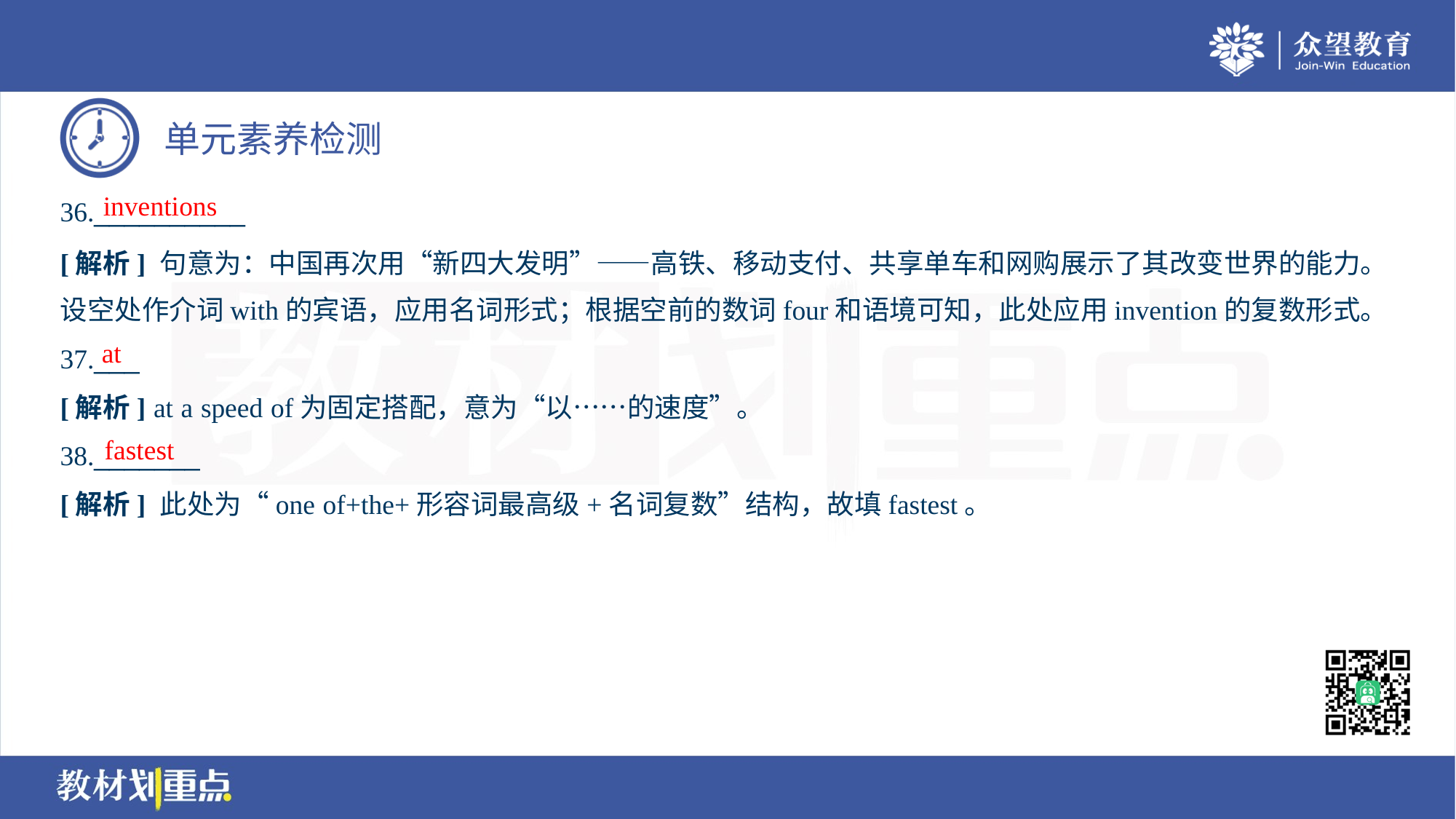

inventions
36.__________
[解析] 句意为：中国再次用“新四大发明”——高铁、移动支付、共享单车和网购展示了其改变世界的能力。
设空处作介词with的宾语，应用名词形式；根据空前的数词four和语境可知，此处应用invention的复数形式。
at
37.___
[解析] at a speed of为固定搭配，意为“以……的速度”。
fastest
38._______
[解析] 此处为“one of+the+形容词最高级+名词复数”结构，故填fastest。